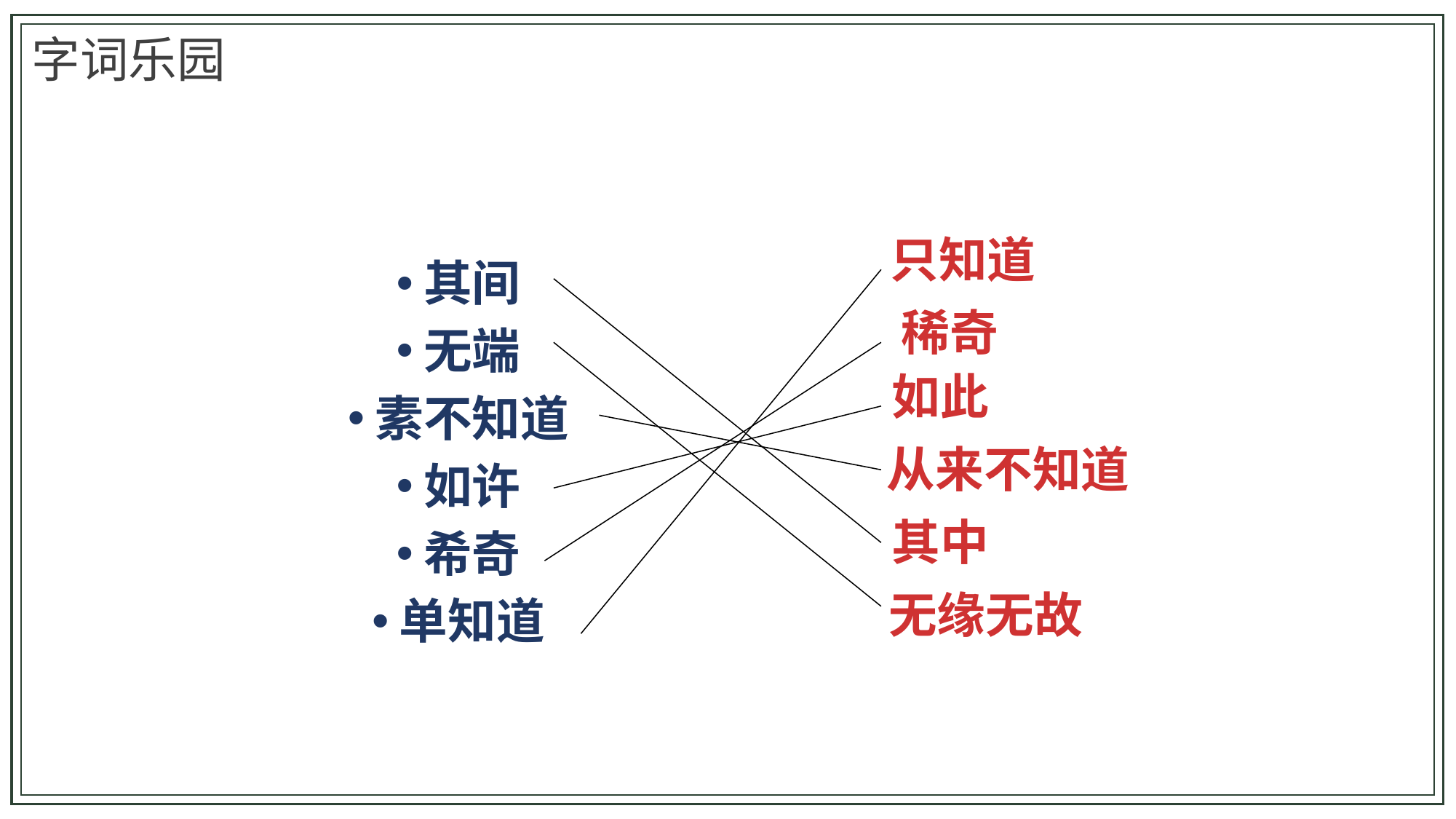

字词乐园
只知道
其间
无端
素不知道
如许
希奇
单知道

稀奇

如此

从来不知道
其中
无缘无故